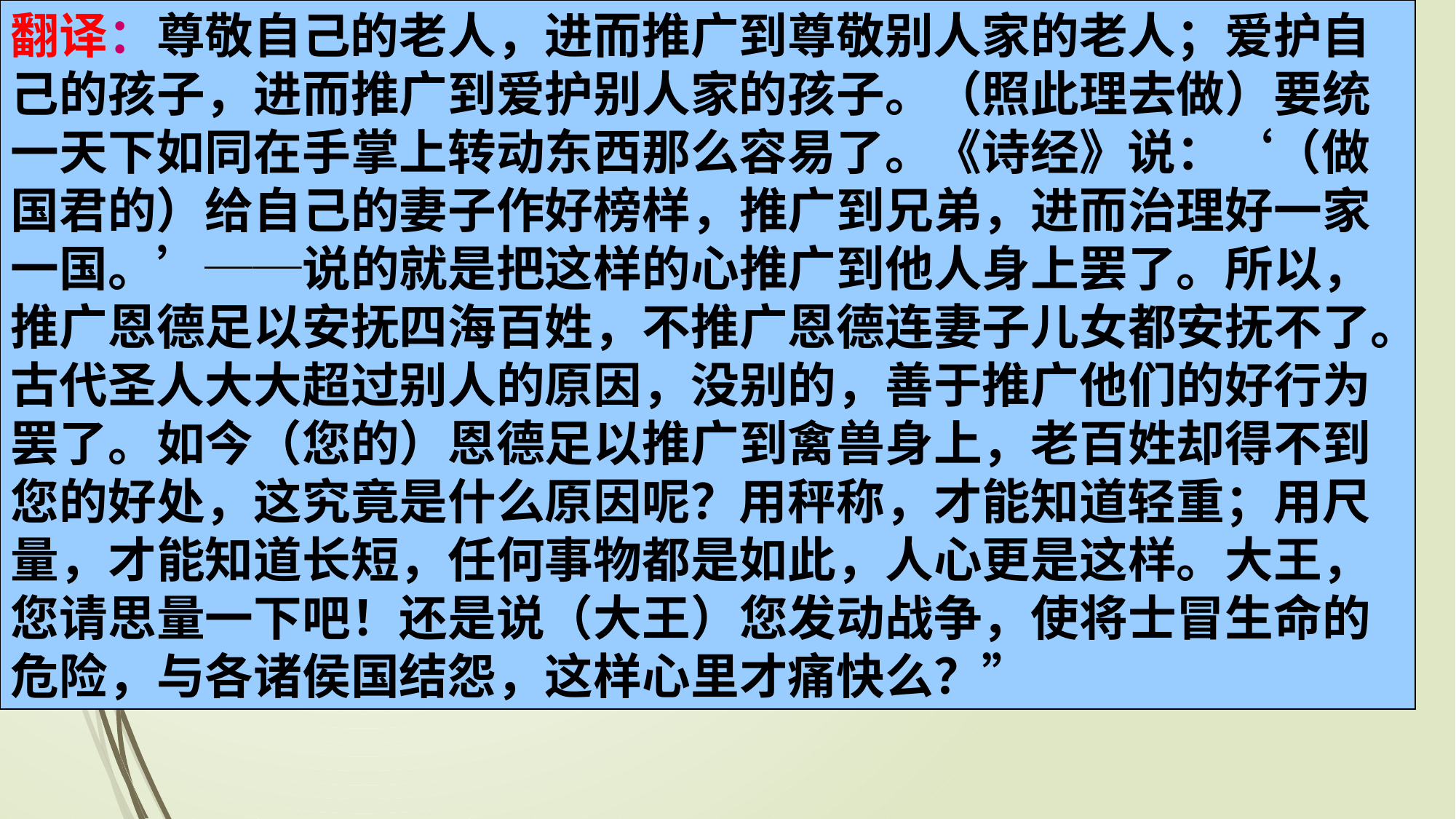

翻译：尊敬自己的老人，进而推广到尊敬别人家的老人；爱护自己的孩子，进而推广到爱护别人家的孩子。（照此理去做）要统一天下如同在手掌上转动东西那么容易了。《诗经》说：‘（做国君的）给自己的妻子作好榜样，推广到兄弟，进而治理好一家一国。’──说的就是把这样的心推广到他人身上罢了。所以，推广恩德足以安抚四海百姓，不推广恩德连妻子儿女都安抚不了。古代圣人大大超过别人的原因，没别的，善于推广他们的好行为罢了。如今（您的）恩德足以推广到禽兽身上，老百姓却得不到您的好处，这究竟是什么原因呢？用秤称，才能知道轻重；用尺量，才能知道长短，任何事物都是如此，人心更是这样。大王，您请思量一下吧！还是说（大王）您发动战争，使将士冒生命的危险，与各诸侯国结怨，这样心里才痛快么？”